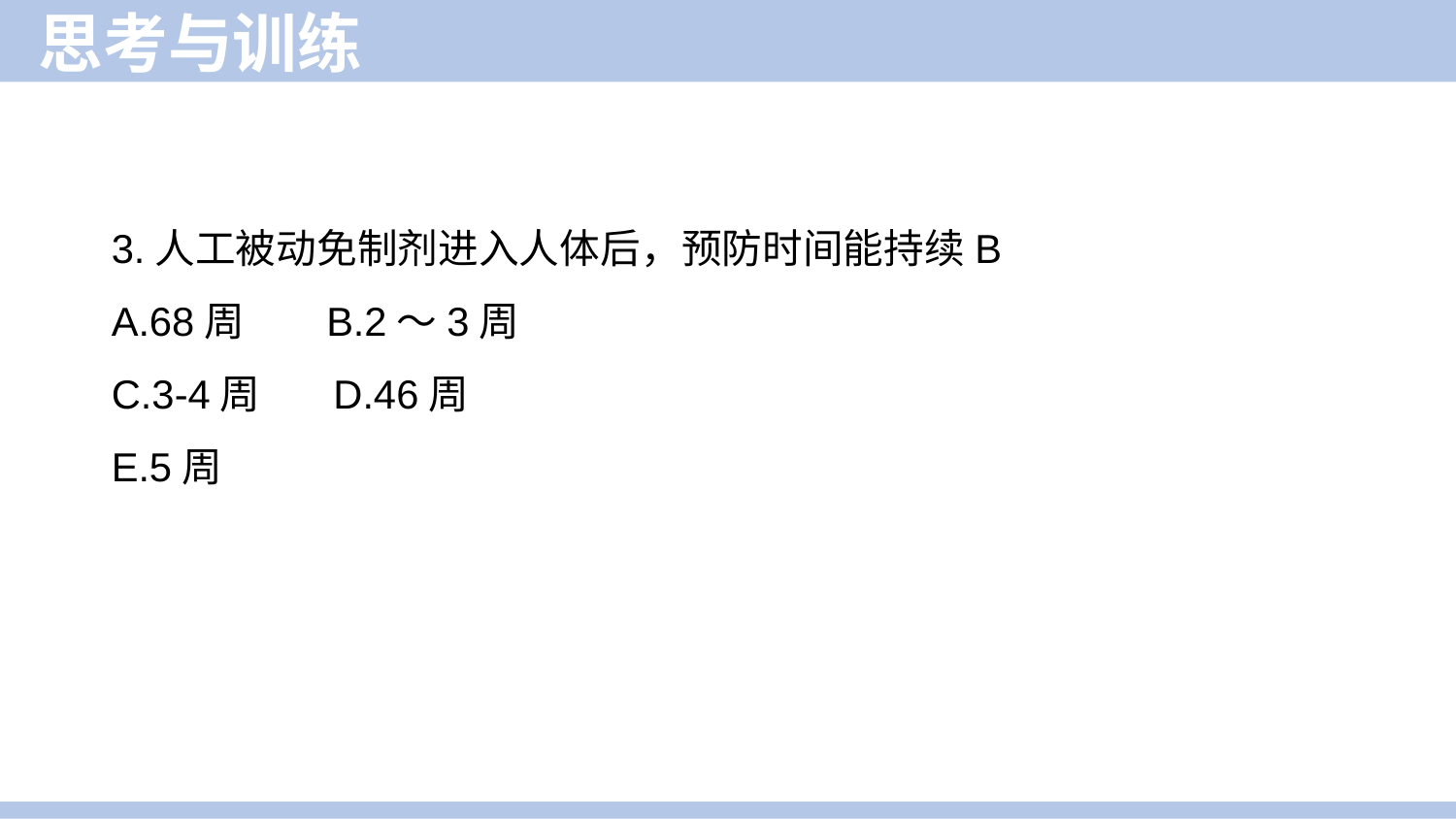

思考与训练
3.人工被动免制剂进入人体后，预防时间能持续B
A.68周        B.2～3周
C.3-4周       D.46周
E.5周